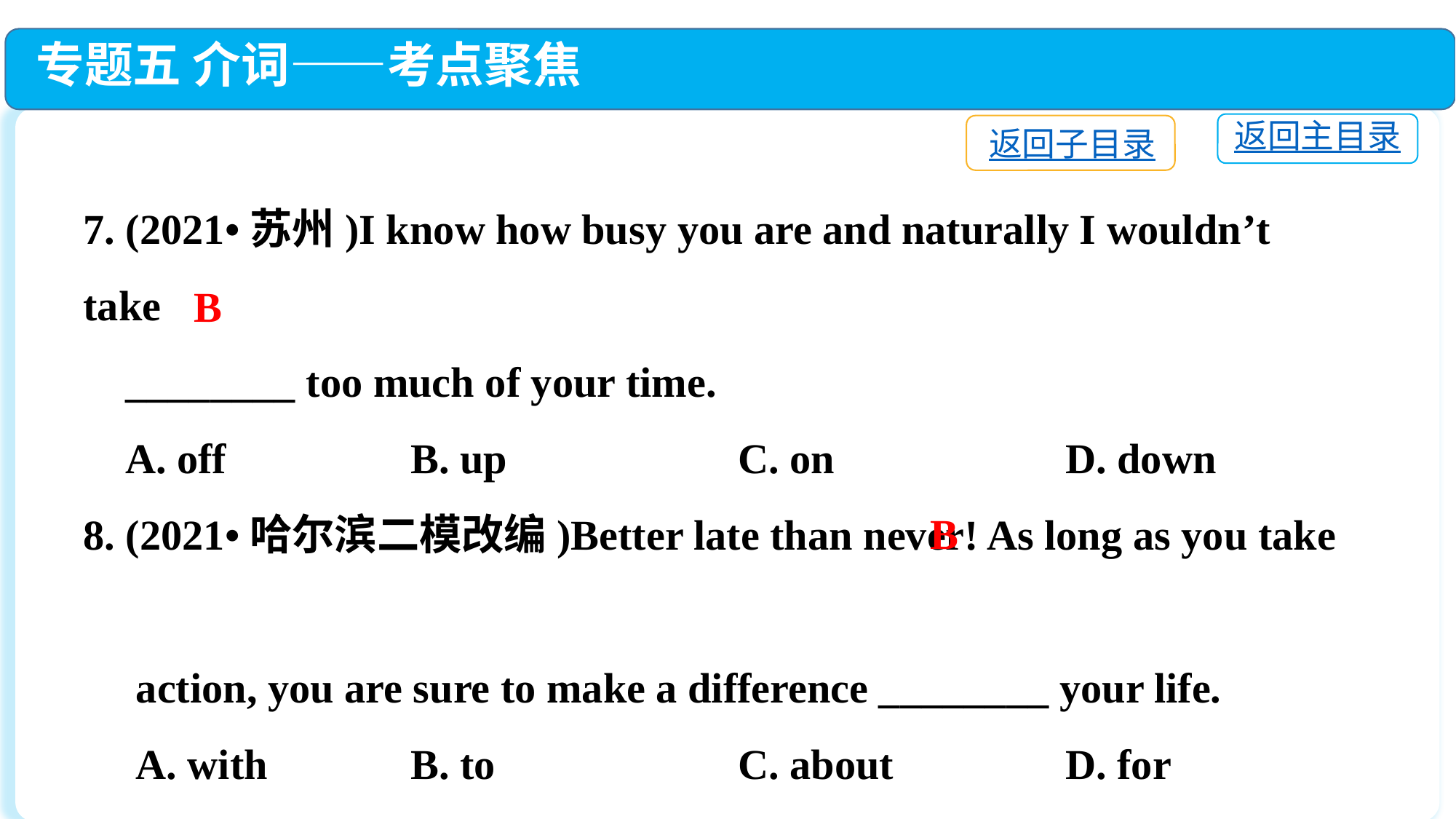

专题五 介词——考点聚焦

返回主目录

返回子目录
7. (2021•苏州)I know how busy you are and naturally I wouldn’t take
    ________ too much of your time.
    A. off		B. up			C. on			D. down
8. (2021•哈尔滨二模改编)Better late than never! As long as you take
     action, you are sure to make a difference ________ your life.
     A. with　　	B. to			C. about　　	D. for
B
B